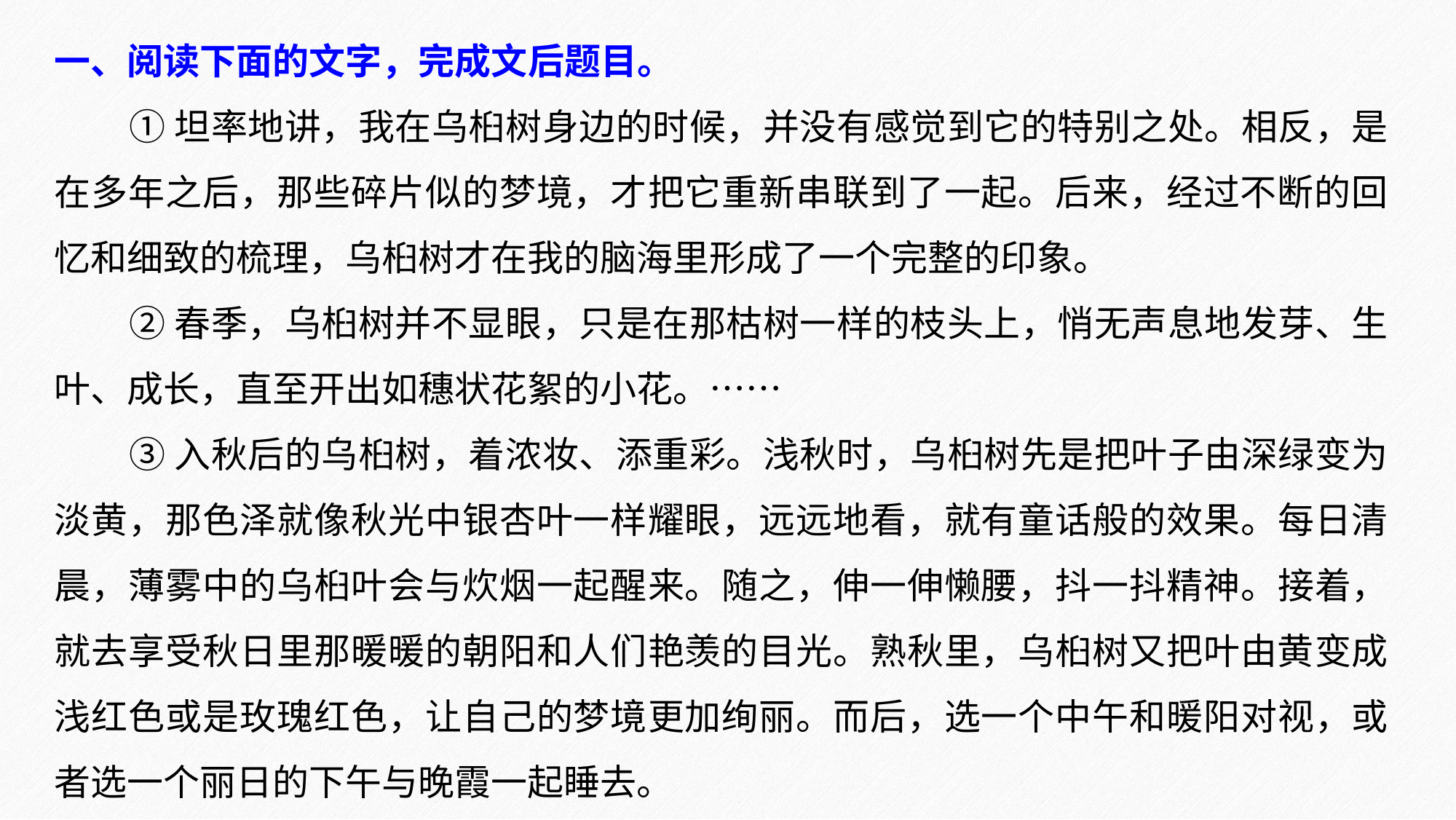

一、阅读下面的文字，完成文后题目。
①坦率地讲，我在乌桕树身边的时候，并没有感觉到它的特别之处。相反，是在多年之后，那些碎片似的梦境，才把它重新串联到了一起。后来，经过不断的回忆和细致的梳理，乌桕树才在我的脑海里形成了一个完整的印象。
②春季，乌桕树并不显眼，只是在那枯树一样的枝头上，悄无声息地发芽、生叶、成长，直至开出如穗状花絮的小花。……
③入秋后的乌桕树，着浓妆、添重彩。浅秋时，乌桕树先是把叶子由深绿变为淡黄，那色泽就像秋光中银杏叶一样耀眼，远远地看，就有童话般的效果。每日清晨，薄雾中的乌桕叶会与炊烟一起醒来。随之，伸一伸懒腰，抖一抖精神。接着，就去享受秋日里那暖暖的朝阳和人们艳羡的目光。熟秋里，乌桕树又把叶由黄变成浅红色或是玫瑰红色，让自己的梦境更加绚丽。而后，选一个中午和暖阳对视，或者选一个丽日的下午与晚霞一起睡去。